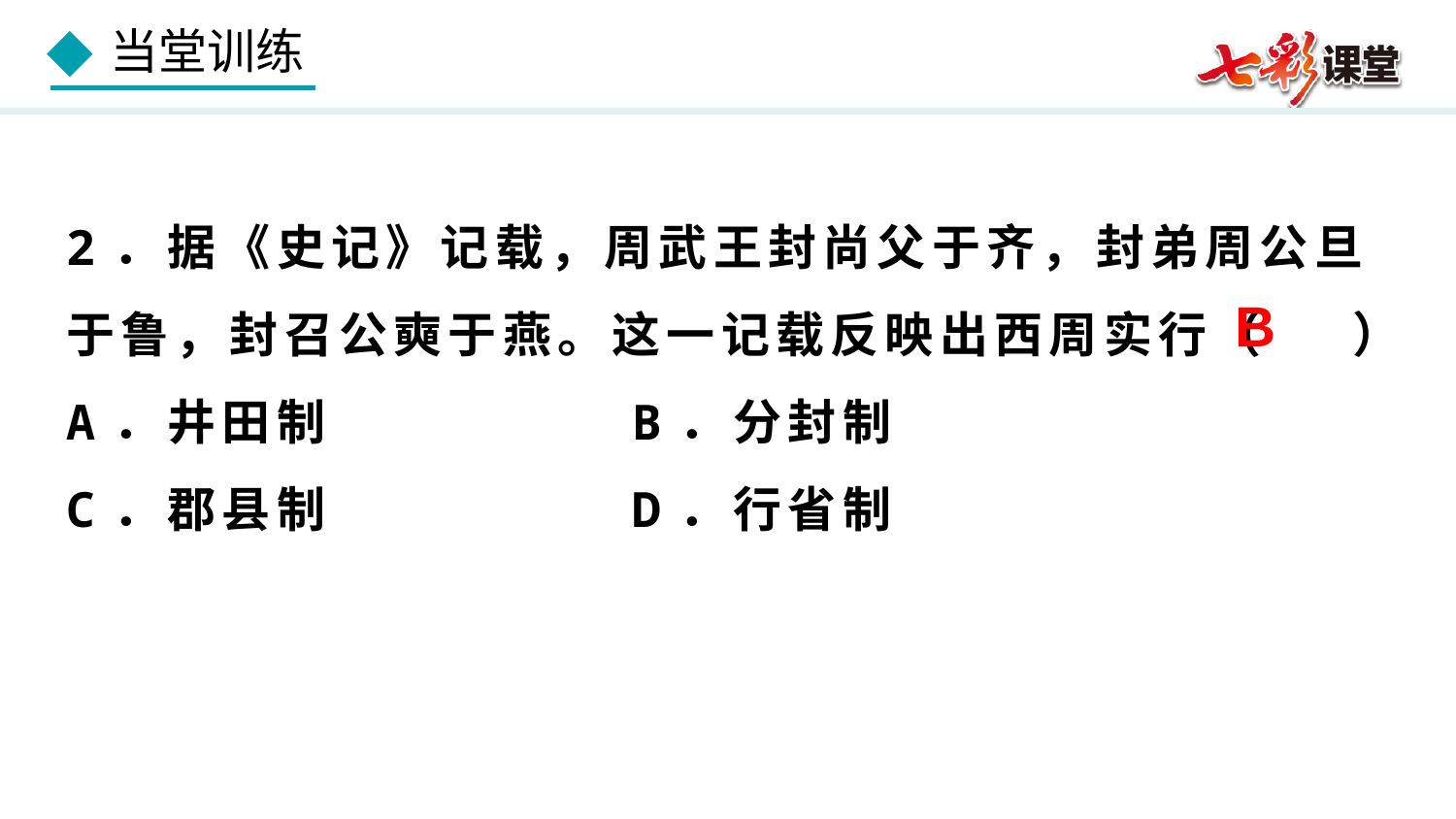

2．据《史记》记载，周武王封尚父于齐，封弟周公旦于鲁，封召公奭于燕。这一记载反映出西周实行（     ）
A．井田制                 B．分封制
C．郡县制                 D．行省制
B